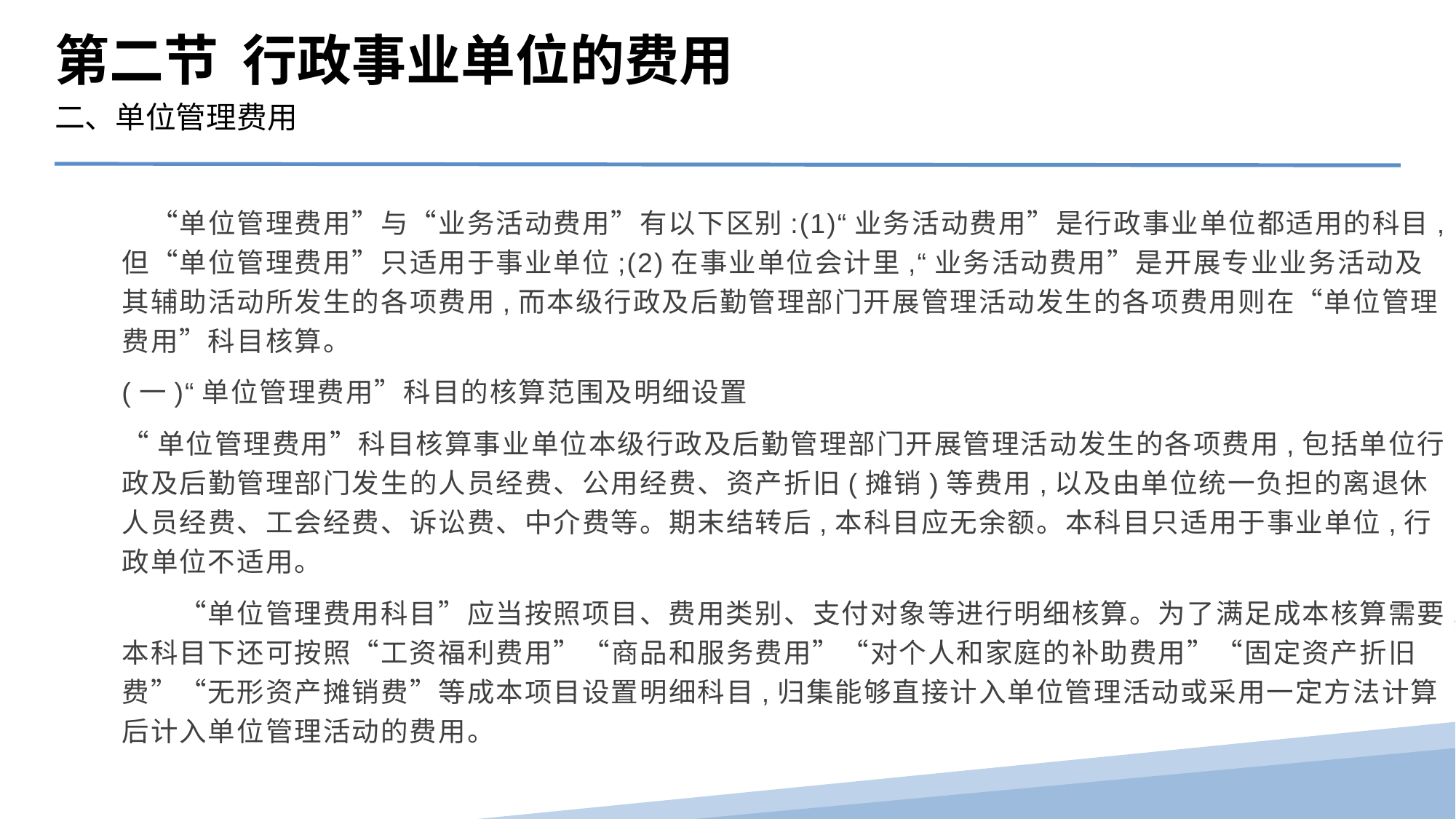

第二节  行政事业单位的费用
二、单位管理费用
　“单位管理费用”与“业务活动费用”有以下区别:(1)“业务活动费用”是行政事业单位都适用的科目,但“单位管理费用”只适用于事业单位;(2)在事业单位会计里,“业务活动费用”是开展专业业务活动及其辅助活动所发生的各项费用,而本级行政及后勤管理部门开展管理活动发生的各项费用则在“单位管理费用”科目核算。
(一)“单位管理费用”科目的核算范围及明细设置
“单位管理费用”科目核算事业单位本级行政及后勤管理部门开展管理活动发生的各项费用,包括单位行政及后勤管理部门发生的人员经费、公用经费、资产折旧(摊销)等费用,以及由单位统一负担的离退休人员经费、工会经费、诉讼费、中介费等。期末结转后,本科目应无余额。本科目只适用于事业单位,行政单位不适用。
　　“单位管理费用科目”应当按照项目、费用类别、支付对象等进行明细核算。为了满足成本核算需要,本科目下还可按照“工资福利费用”“商品和服务费用”“对个人和家庭的补助费用”“固定资产折旧费”“无形资产摊销费”等成本项目设置明细科目,归集能够直接计入单位管理活动或采用一定方法计算后计入单位管理活动的费用。